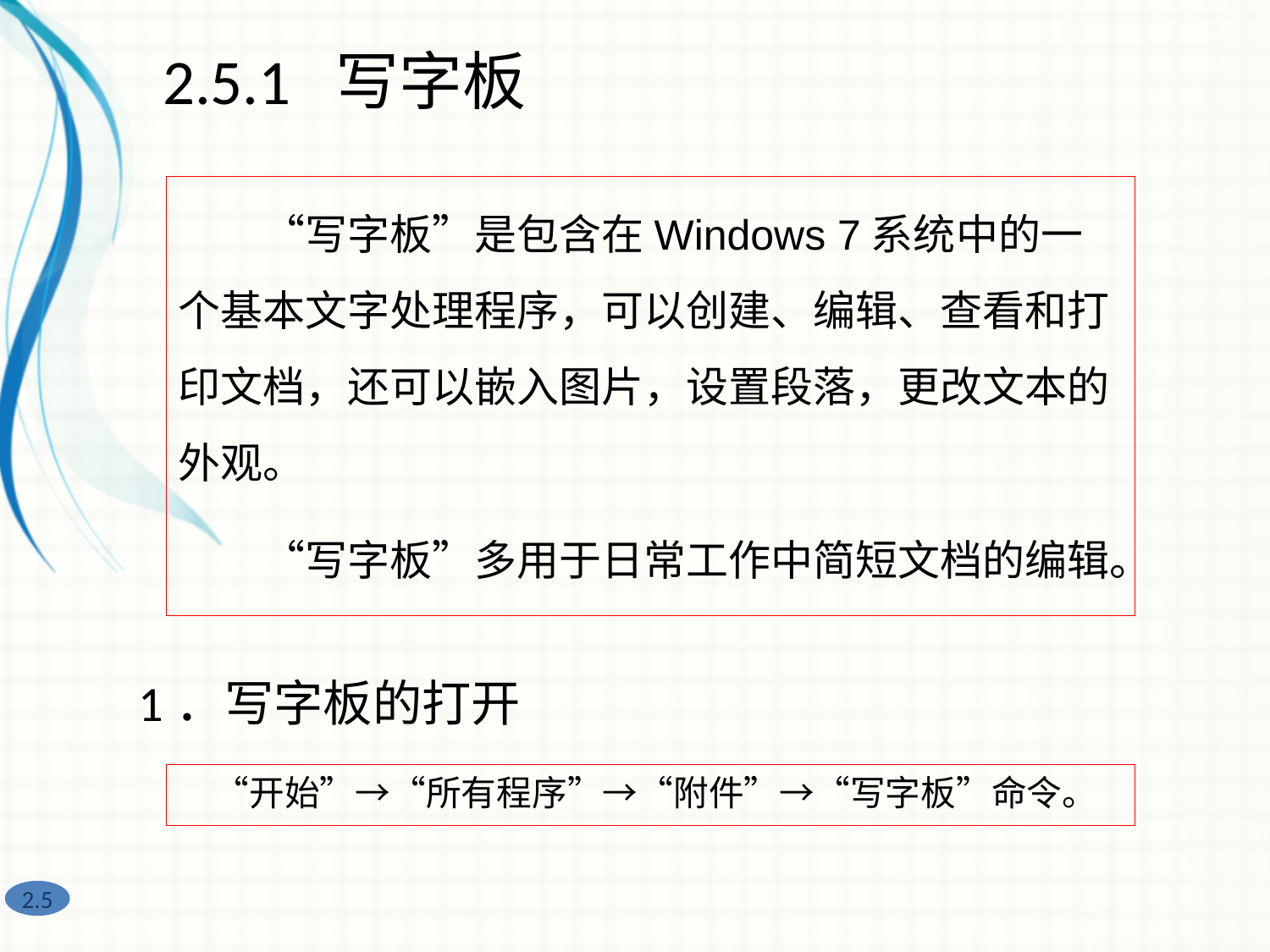

2.5.1  写字板
　　“写字板”是包含在Windows 7系统中的一个基本文字处理程序，可以创建、编辑、查看和打印文档，还可以嵌入图片，设置段落，更改文本的外观。
　　“写字板”多用于日常工作中简短文档的编辑。
1．写字板的打开
　“开始”→“所有程序”→“附件”→“写字板”命令。